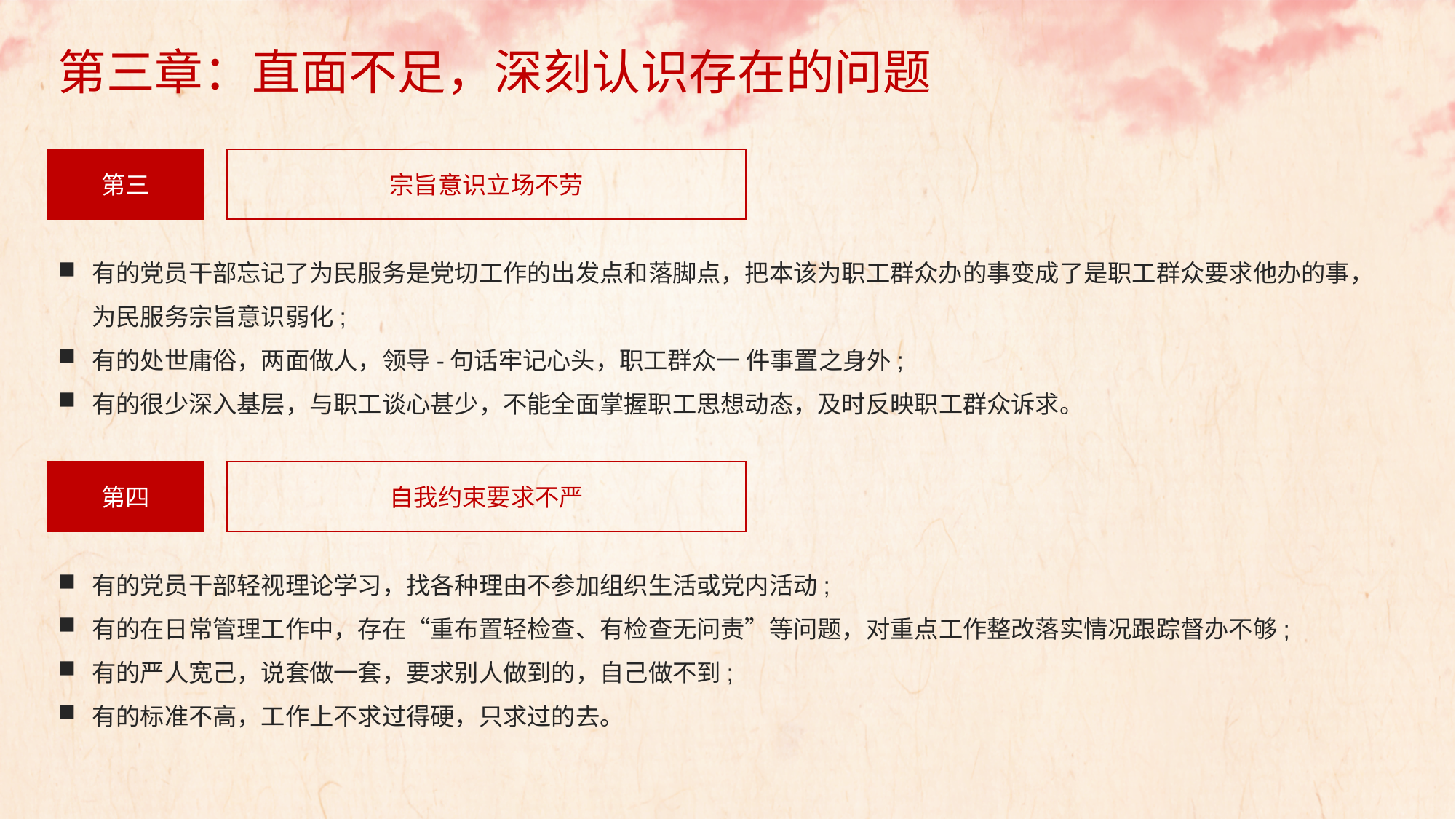

第三章：直面不足，深刻认识存在的问题
第三
宗旨意识立场不劳
有的党员干部忘记了为民服务是党切工作的出发点和落脚点，把本该为职工群众办的事变成了是职工群众要求他办的事，为民服务宗旨意识弱化;
有的处世庸俗，两面做人，领导-句话牢记心头，职工群众一 件事置之身外;
有的很少深入基层，与职工谈心甚少，不能全面掌握职工思想动态，及时反映职工群众诉求。
第四
自我约束要求不严
有的党员干部轻视理论学习，找各种理由不参加组织生活或党内活动;
有的在日常管理工作中，存在“重布置轻检查、有检查无问责”等问题，对重点工作整改落实情况跟踪督办不够;
有的严人宽己，说套做一套，要求别人做到的，自己做不到;
有的标准不高，工作上不求过得硬，只求过的去。